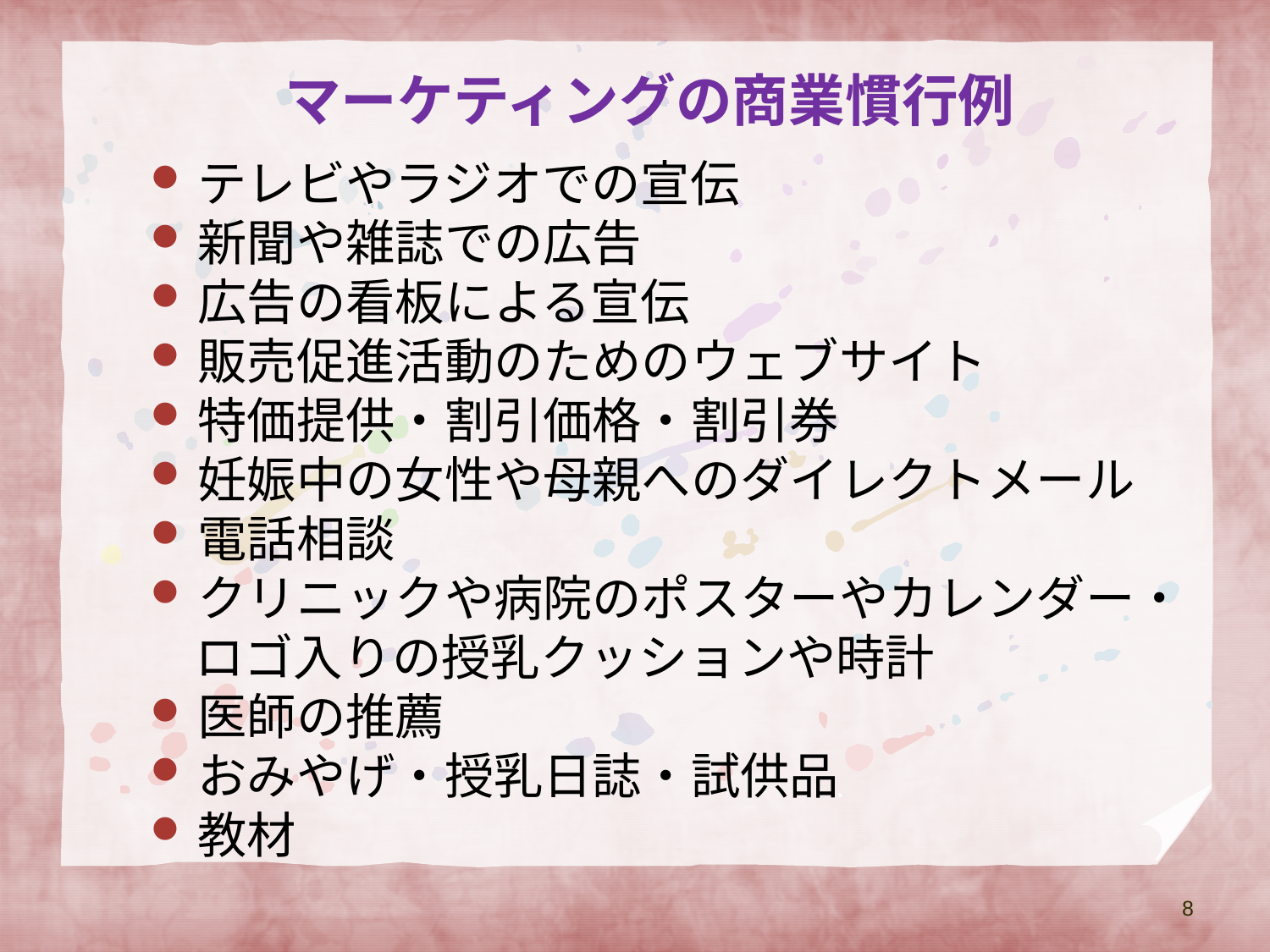

# マーケティングの商業慣行例
テレビやラジオでの宣伝
新聞や雑誌での広告
広告の看板による宣伝
販売促進活動のためのウェブサイト
特価提供・割引価格・割引券
妊娠中の女性や母親へのダイレクトメール
電話相談
クリニックや病院のポスターやカレンダー・
   ロゴ入りの授乳クッションや時計
医師の推薦
おみやげ・授乳日誌・試供品
教材

8